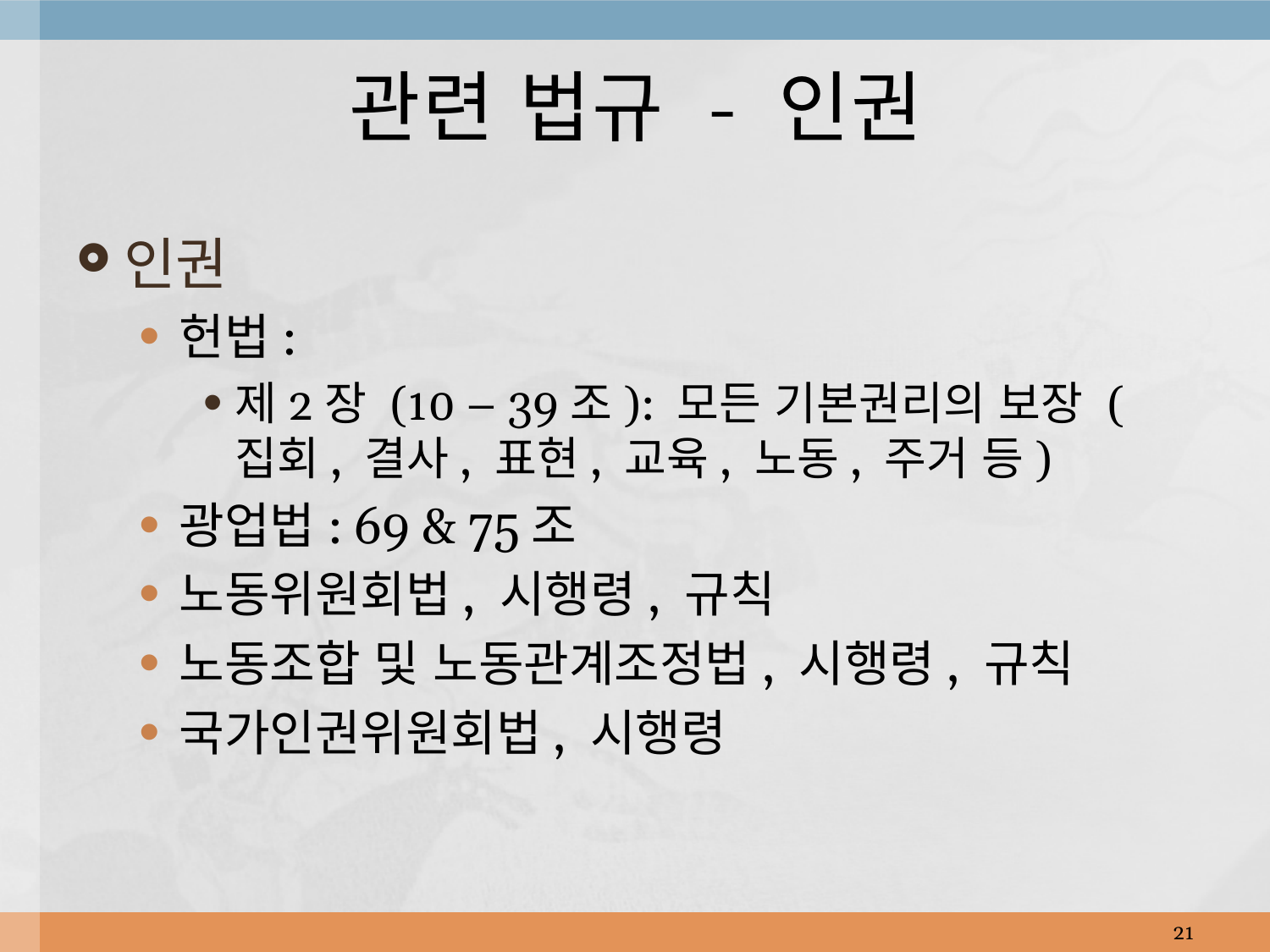

# 관련 법규 - 인권
인권
헌법:
제2장 (10 – 39조): 모든 기본권리의 보장 (집회, 결사, 표현, 교육, 노동, 주거 등)
광업법: 69 & 75조
노동위원회법, 시행령, 규칙
노동조합 및 노동관계조정법, 시행령, 규칙
국가인권위원회법, 시행령

21